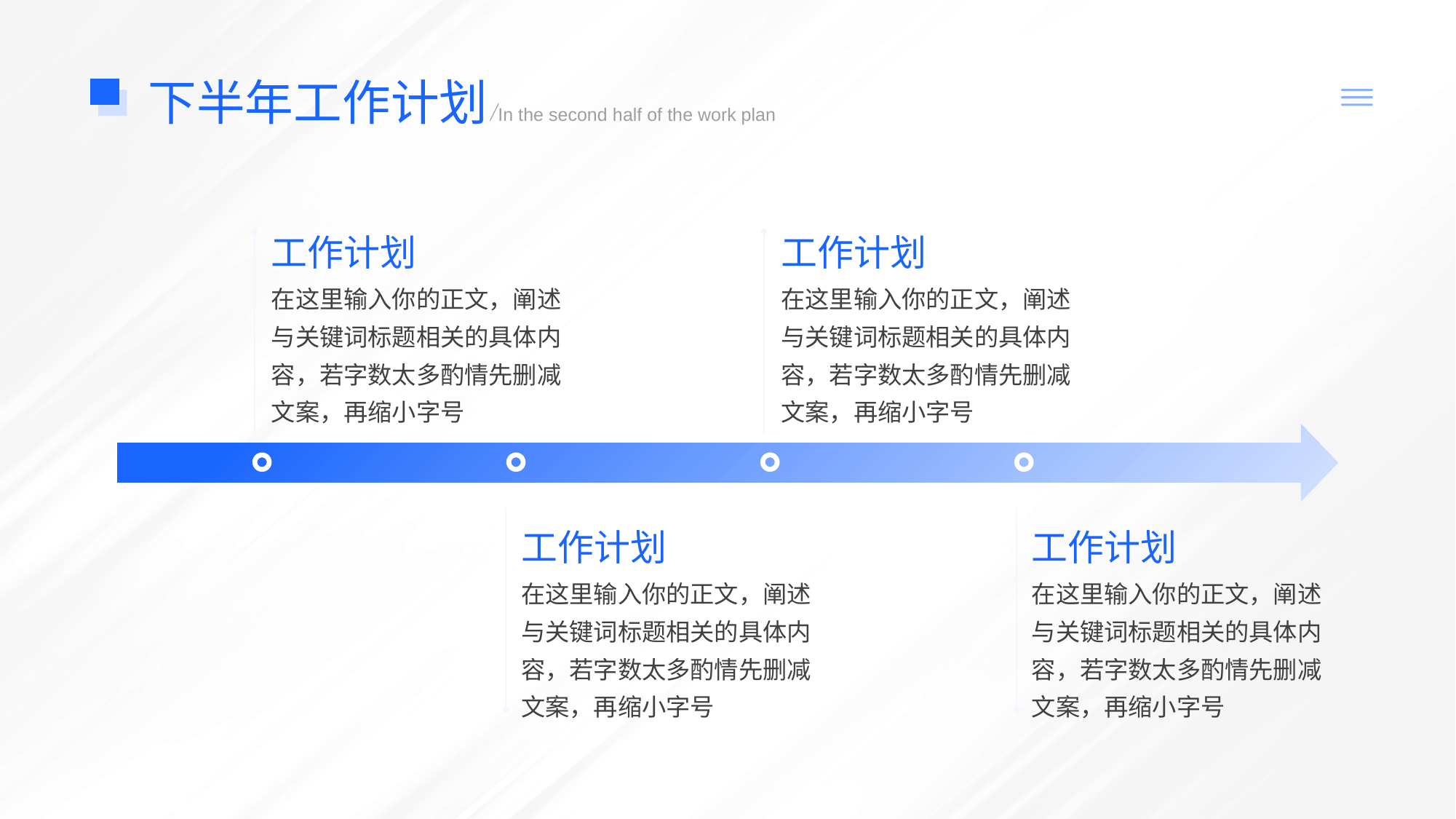

下半年工作计划

In the second half of the work plan
工作计划
工作计划
在这里输入你的正文，阐述与关键词标题相关的具体内容，若字数太多酌情先删减文案，再缩小字号
在这里输入你的正文，阐述与关键词标题相关的具体内容，若字数太多酌情先删减文案，再缩小字号

工作计划
工作计划
在这里输入你的正文，阐述与关键词标题相关的具体内容，若字数太多酌情先删减文案，再缩小字号
在这里输入你的正文，阐述与关键词标题相关的具体内容，若字数太多酌情先删减文案，再缩小字号